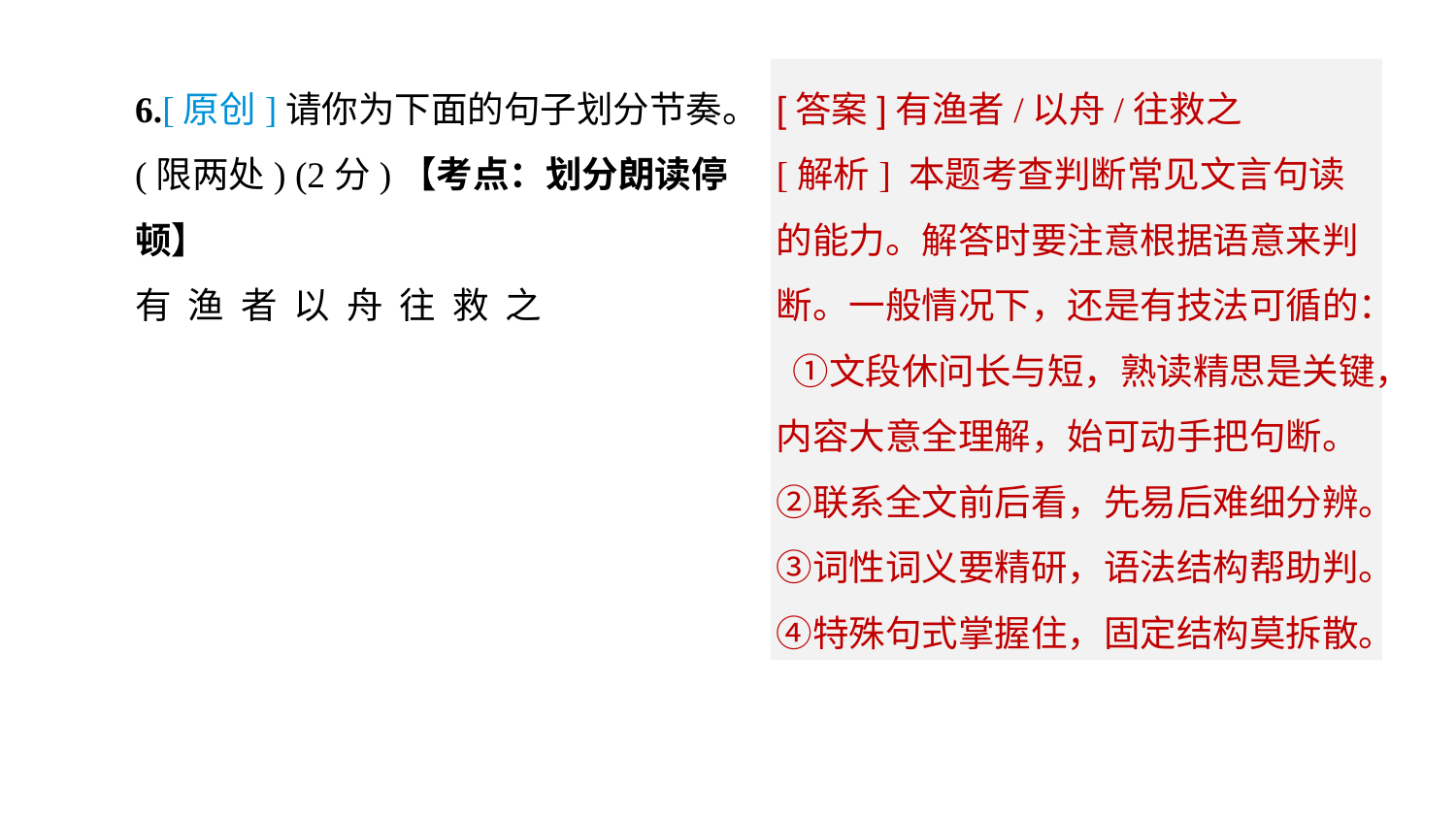

[答案]有渔者/以舟/往救之
[解析] 本题考查判断常见文言句读的能力。解答时要注意根据语意来判断。一般情况下，还是有技法可循的：  ①文段休问长与短，熟读精思是关键，内容大意全理解，始可动手把句断。②联系全文前后看，先易后难细分辨。③词性词义要精研，语法结构帮助判。④特殊句式掌握住，固定结构莫拆散。
6.[原创]请你为下面的句子划分节奏。
(限两处) (2分)【考点：划分朗读停顿】
有  渔  者  以  舟  往  救  之